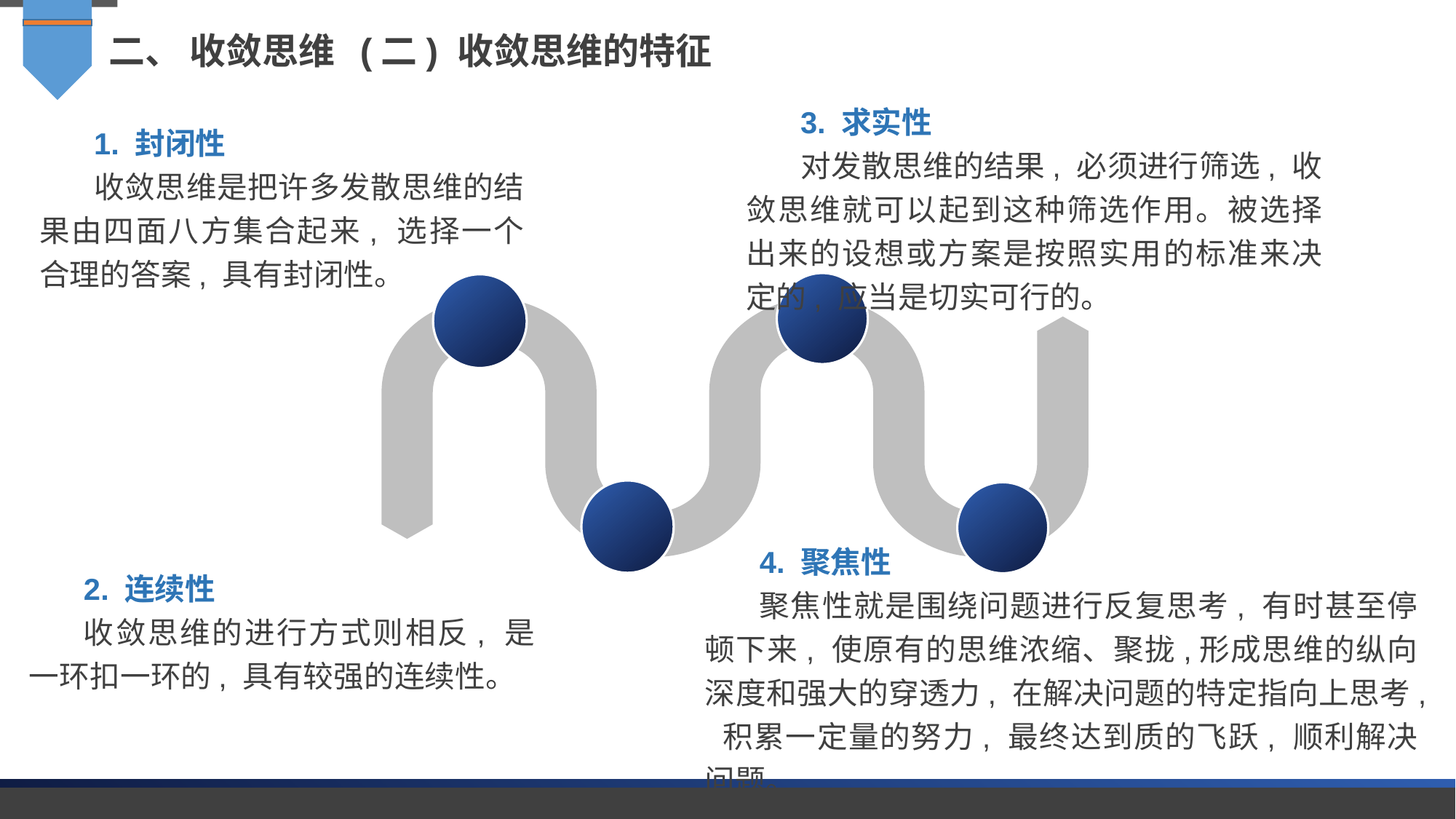

二、 收敛思维  (二) 收敛思维的特征

3. 求实性
对发散思维的结果, 必须进行筛选, 收敛思维就可以起到这种筛选作用。被选择出来的设想或方案是按照实用的标准来决定的, 应当是切实可行的。
1. 封闭性
收敛思维是把许多发散思维的结果由四面八方集合起来, 选择一个合理的答案, 具有封闭性。

4. 聚焦性
聚焦性就是围绕问题进行反复思考, 有时甚至停顿下来, 使原有的思维浓缩、聚拢,形成思维的纵向深度和强大的穿透力, 在解决问题的特定指向上思考, 积累一定量的努力, 最终达到质的飞跃, 顺利解决问题。
2. 连续性
收敛思维的进行方式则相反, 是一环扣一环的, 具有较强的连续性。